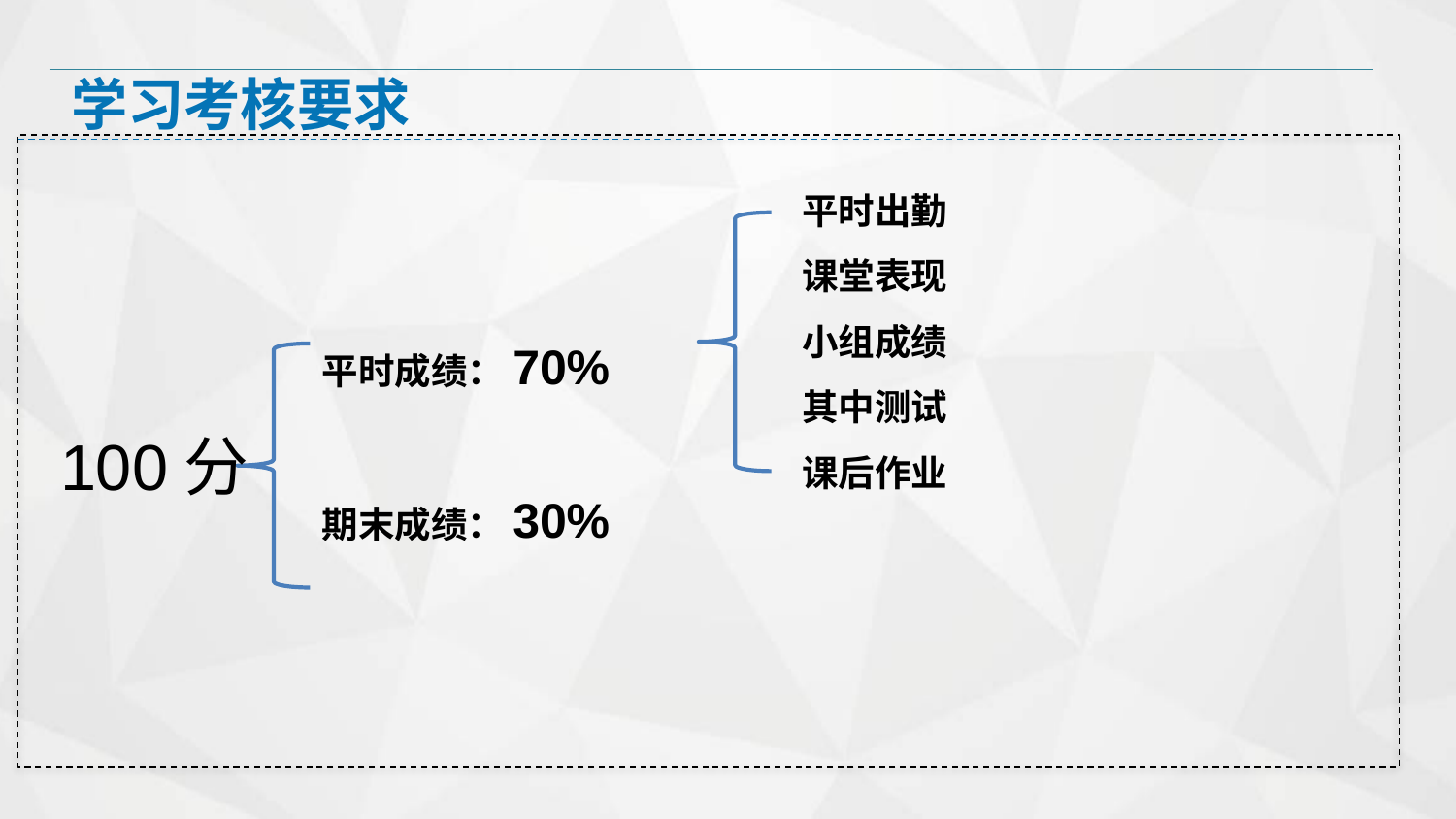

学习考核要求

平时出勤
课堂表现
小组成绩
其中测试
课后作业

      平时成绩：70%

      期末成绩：30%

100分